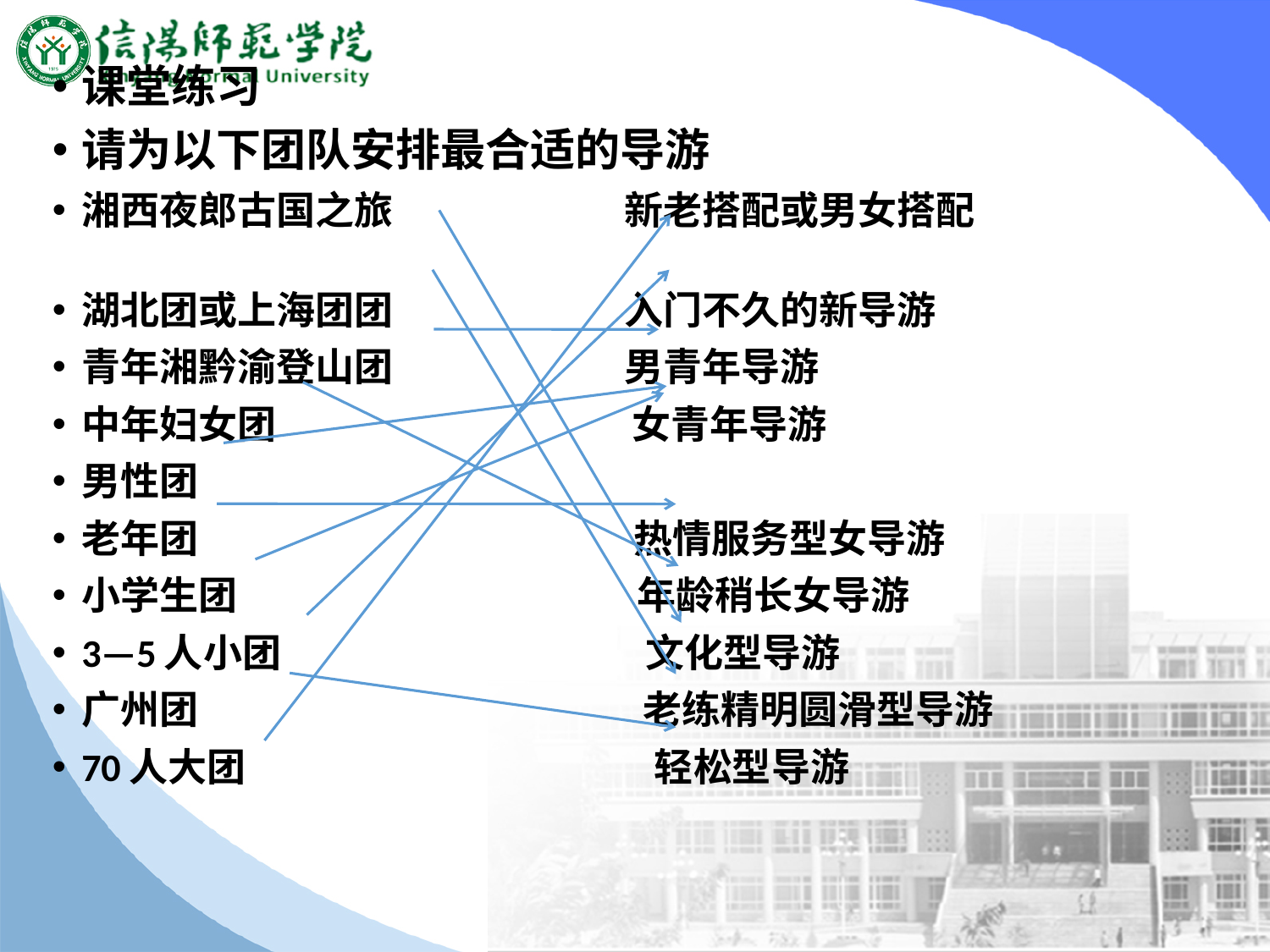

课堂练习
请为以下团队安排最合适的导游
湘西夜郎古国之旅                          新老搭配或男女搭配
湖北团或上海团团                          入门不久的新导游
青年湘黔渝登山团                          男青年导游
中年妇女团                                        女青年导游
男性团
老年团                                                 热情服务型女导游
小学生团                                             年龄稍长女导游
3—5人小团                                         文化型导游
广州团                                                  老练精明圆滑型导游
70人大团                                              轻松型导游